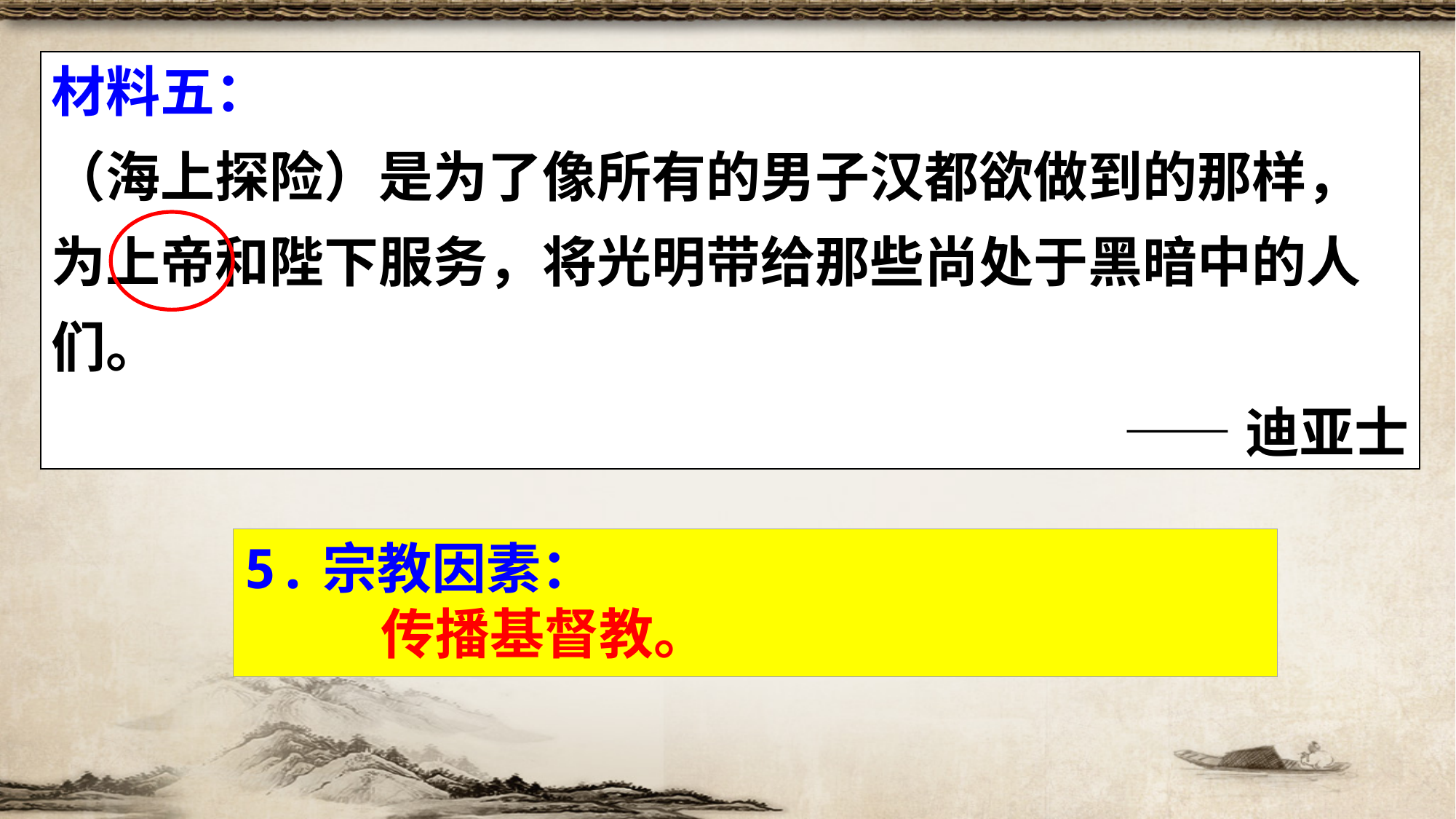

材料五：
（海上探险）是为了像所有的男子汉都欲做到的那样，为上帝和陛下服务，将光明带给那些尚处于黑暗中的人们。
——迪亚士

5.宗教因素：
          传播基督教。